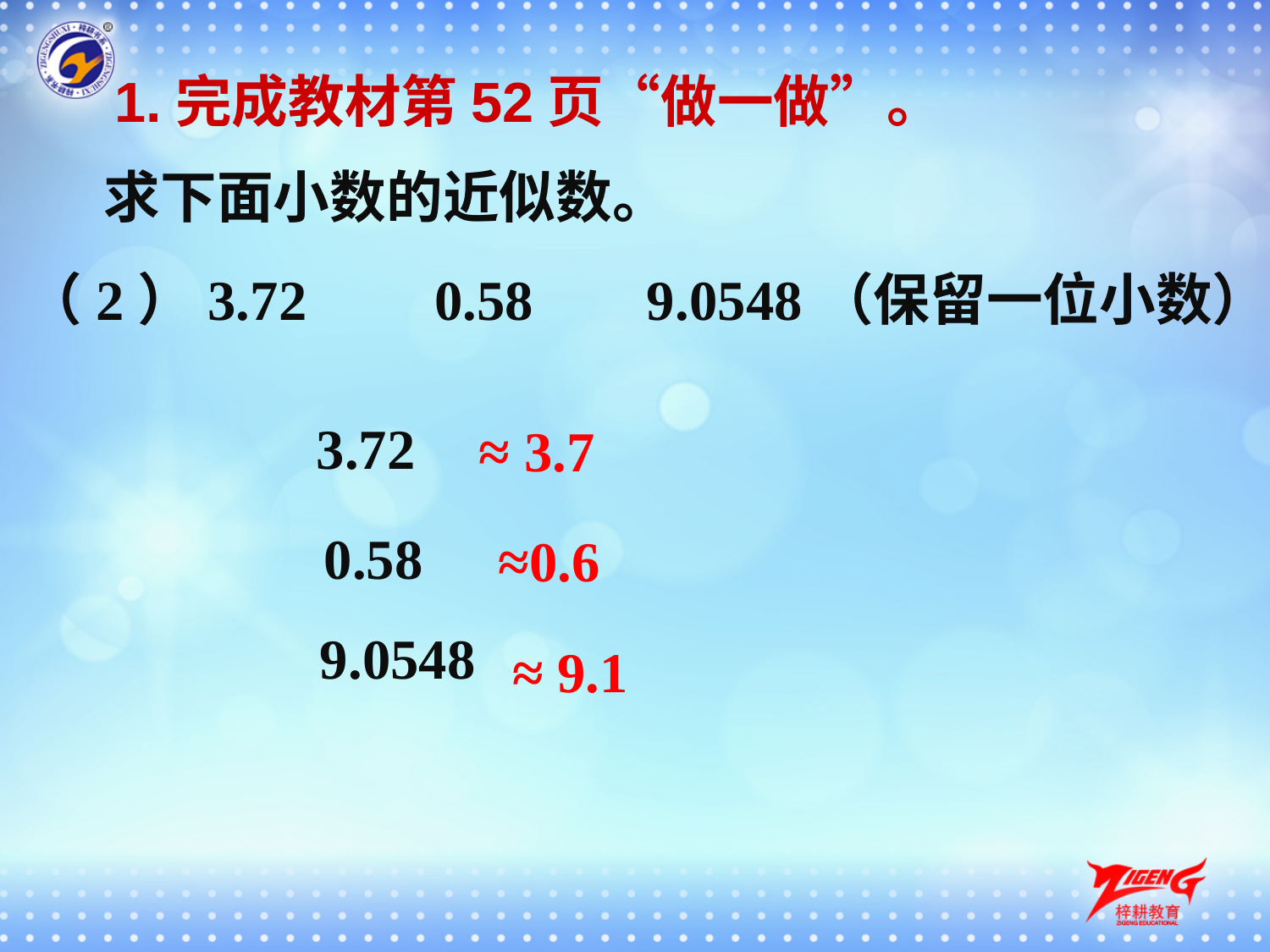

1.完成教材第52页“做一做”。
求下面小数的近似数。
（2）3.72         0.58        9.0548（保留一位小数）
3.72
≈ 3.7
0.58
≈0.6
9.0548
≈ 9.1